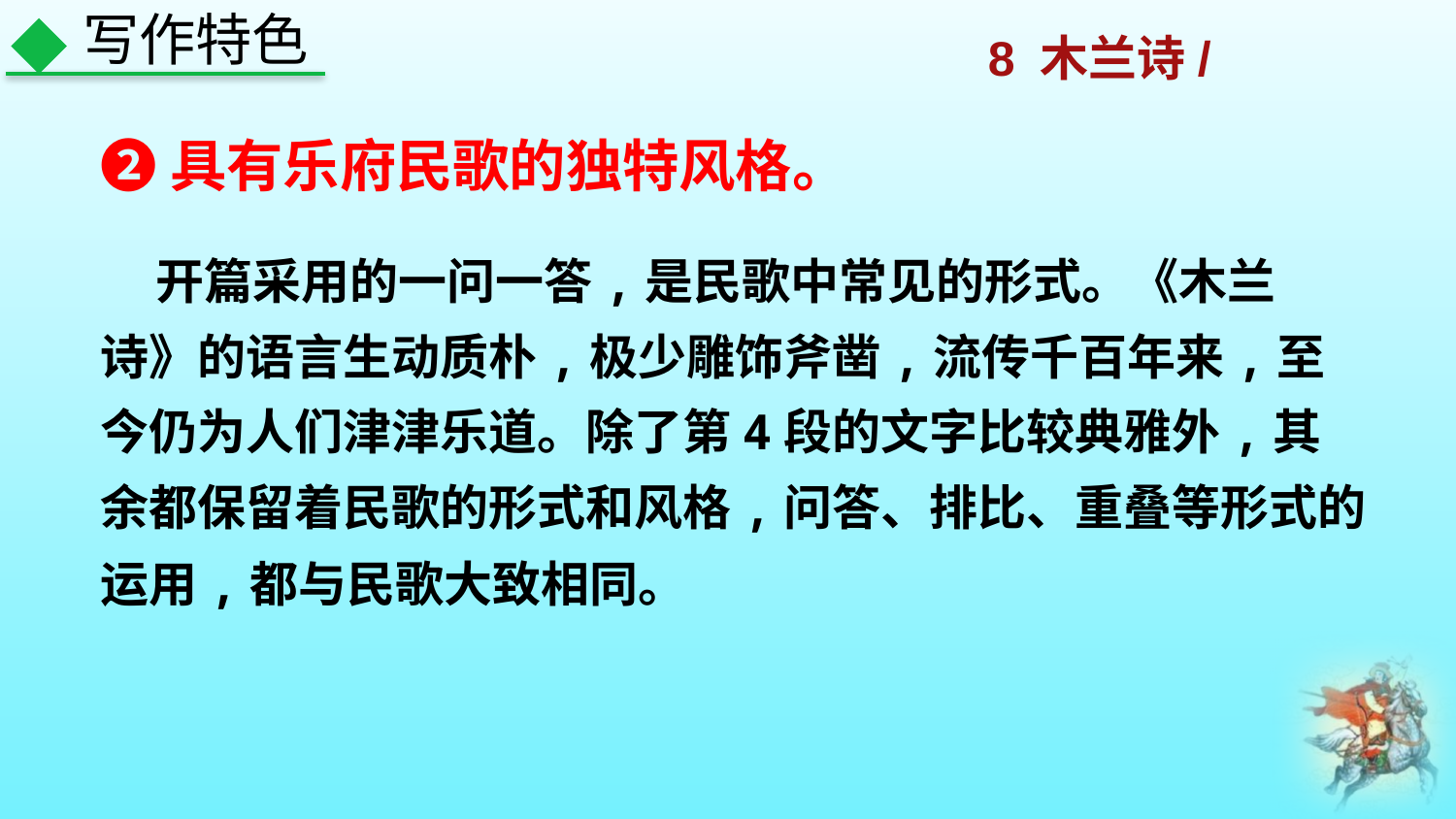

写作特色

❷具有乐府民歌的独特风格。
    开篇采用的一问一答,是民歌中常见的形式。《木兰诗》的语言生动质朴,极少雕饰斧凿,流传千百年来,至今仍为人们津津乐道。除了第4段的文字比较典雅外,其余都保留着民歌的形式和风格,问答、排比、重叠等形式的运用,都与民歌大致相同。